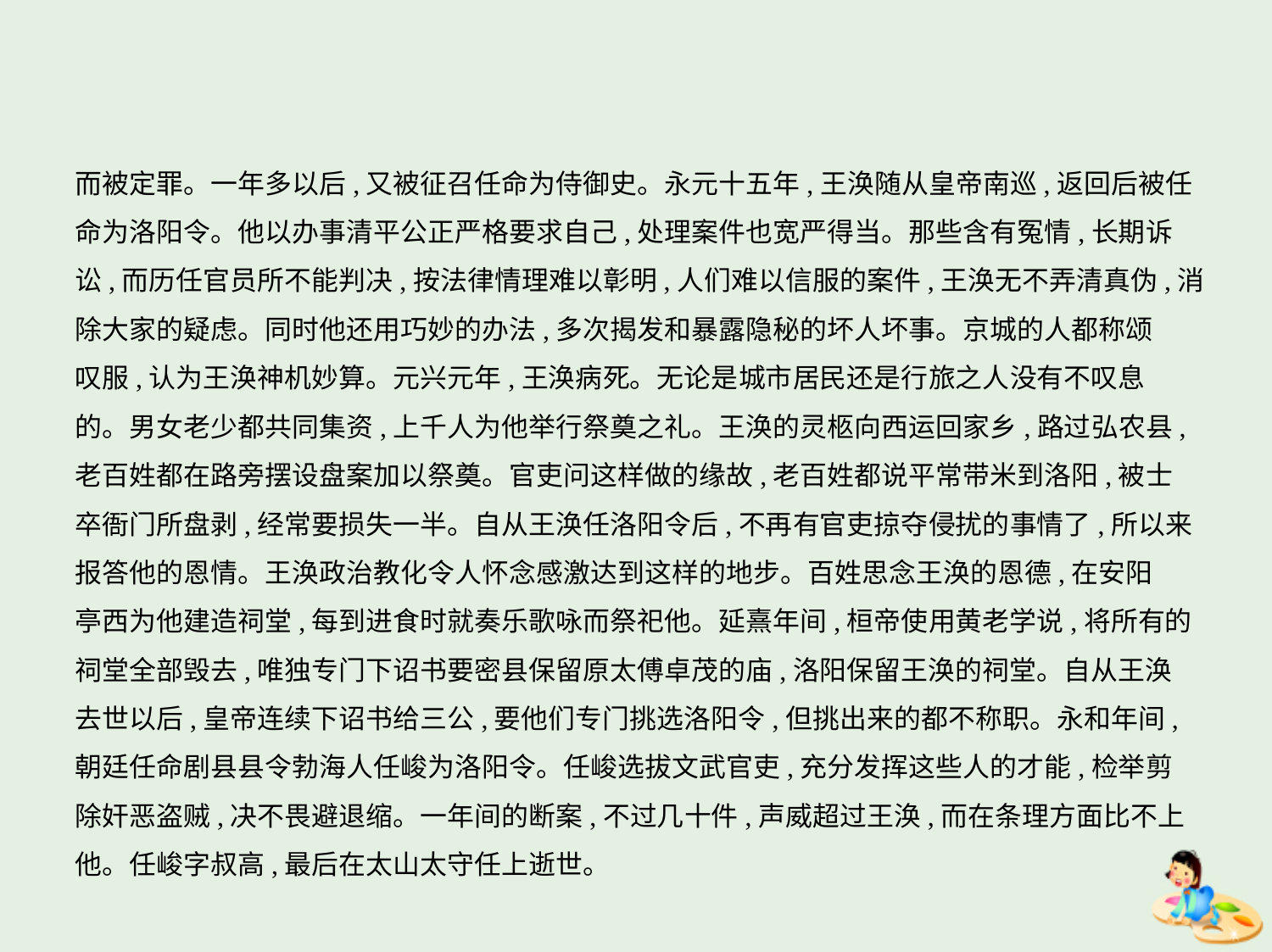

而被定罪。一年多以后,又被征召任命为侍御史。永元十五年,王涣随从皇帝南巡,返回后被任
命为洛阳令。他以办事清平公正严格要求自己,处理案件也宽严得当。那些含有冤情,长期诉
讼,而历任官员所不能判决,按法律情理难以彰明,人们难以信服的案件,王涣无不弄清真伪,消
除大家的疑虑。同时他还用巧妙的办法,多次揭发和暴露隐秘的坏人坏事。京城的人都称颂
叹服,认为王涣神机妙算。元兴元年,王涣病死。无论是城市居民还是行旅之人没有不叹息
的。男女老少都共同集资,上千人为他举行祭奠之礼。王涣的灵柩向西运回家乡,路过弘农县,
老百姓都在路旁摆设盘案加以祭奠。官吏问这样做的缘故,老百姓都说平常带米到洛阳,被士
卒衙门所盘剥,经常要损失一半。自从王涣任洛阳令后,不再有官吏掠夺侵扰的事情了,所以来
报答他的恩情。王涣政治教化令人怀念感激达到这样的地步。百姓思念王涣的恩德,在安阳
亭西为他建造祠堂,每到进食时就奏乐歌咏而祭祀他。延熹年间,桓帝使用黄老学说,将所有的
祠堂全部毁去,唯独专门下诏书要密县保留原太傅卓茂的庙,洛阳保留王涣的祠堂。自从王涣
去世以后,皇帝连续下诏书给三公,要他们专门挑选洛阳令,但挑出来的都不称职。永和年间,
朝廷任命剧县县令勃海人任峻为洛阳令。任峻选拔文武官吏,充分发挥这些人的才能,检举剪
除奸恶盗贼,决不畏避退缩。一年间的断案,不过几十件,声威超过王涣,而在条理方面比不上
他。任峻字叔高,最后在太山太守任上逝世。